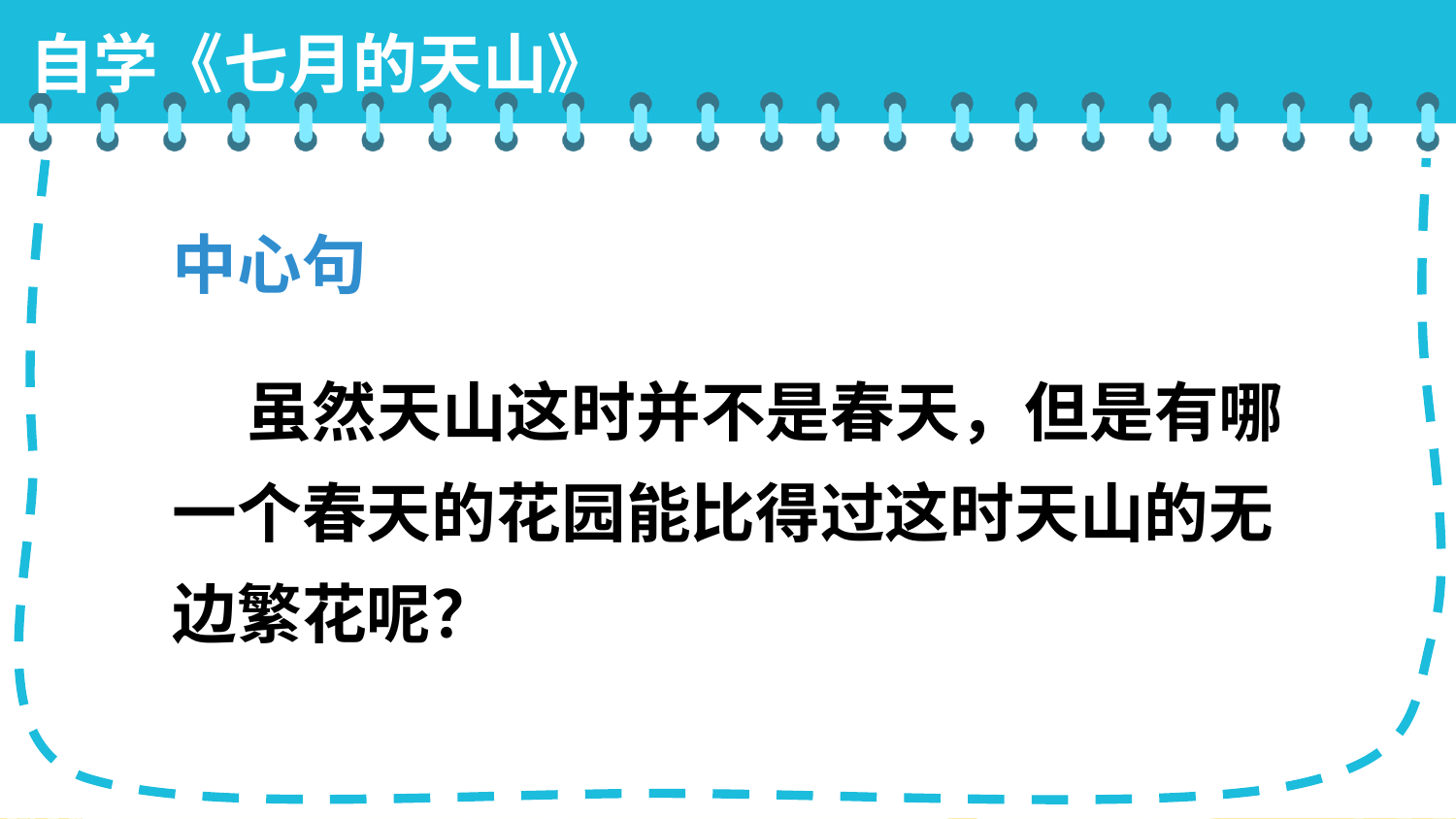

自学《七月的天山》
中心句
    虽然天山这时并不是春天，但是有哪一个春天的花园能比得过这时天山的无边繁花呢？